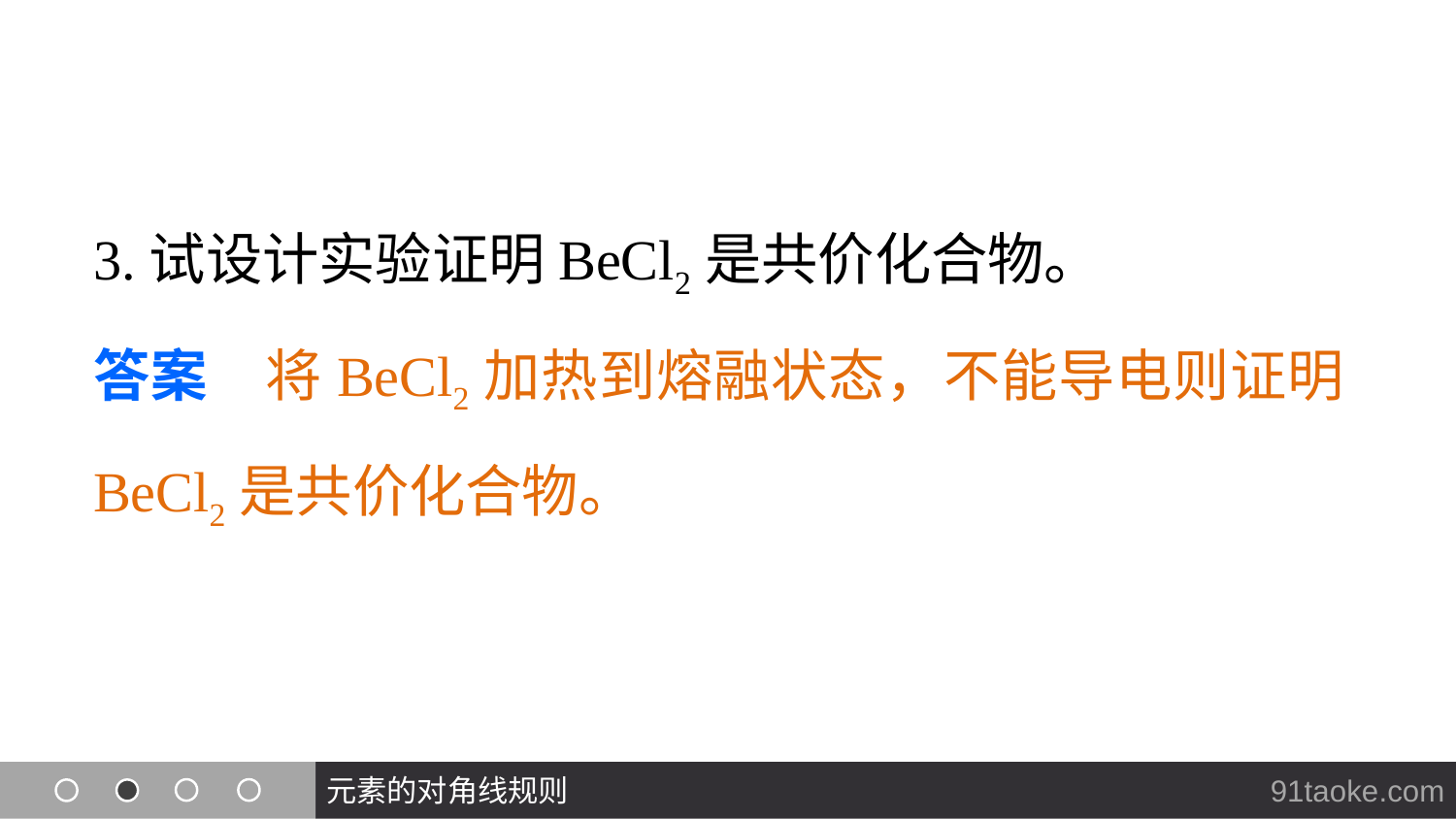

3.试设计实验证明BeCl2是共价化合物。
答案　将BeCl2加热到熔融状态，不能导电则证明BeCl2是共价化合物。